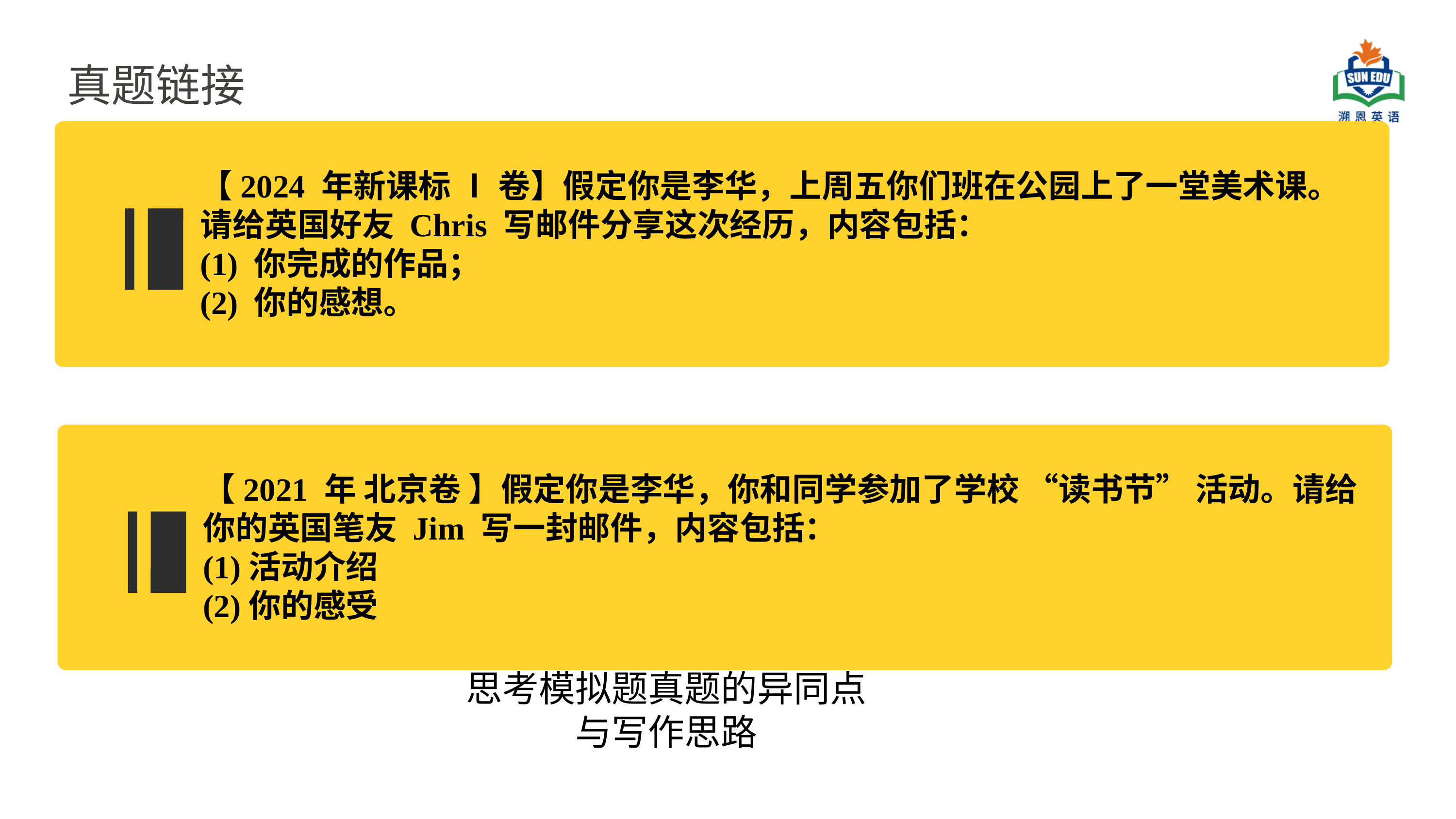

真题链接

【2024 年新课标 Ⅰ 卷】假定你是李华，上周五你们班在公园上了一堂美术课。请给英国好友 Chris 写邮件分享这次经历，内容包括：
(1) 你完成的作品；
(2) 你的感想。

【2021 年 北京卷 】假定你是李华，你和同学参加了学校 “读书节” 活动。请给你的英国笔友 Jim 写一封邮件，内容包括：
(1)活动介绍
(2)你的感受

思考模拟题真题的异同点
与写作思路